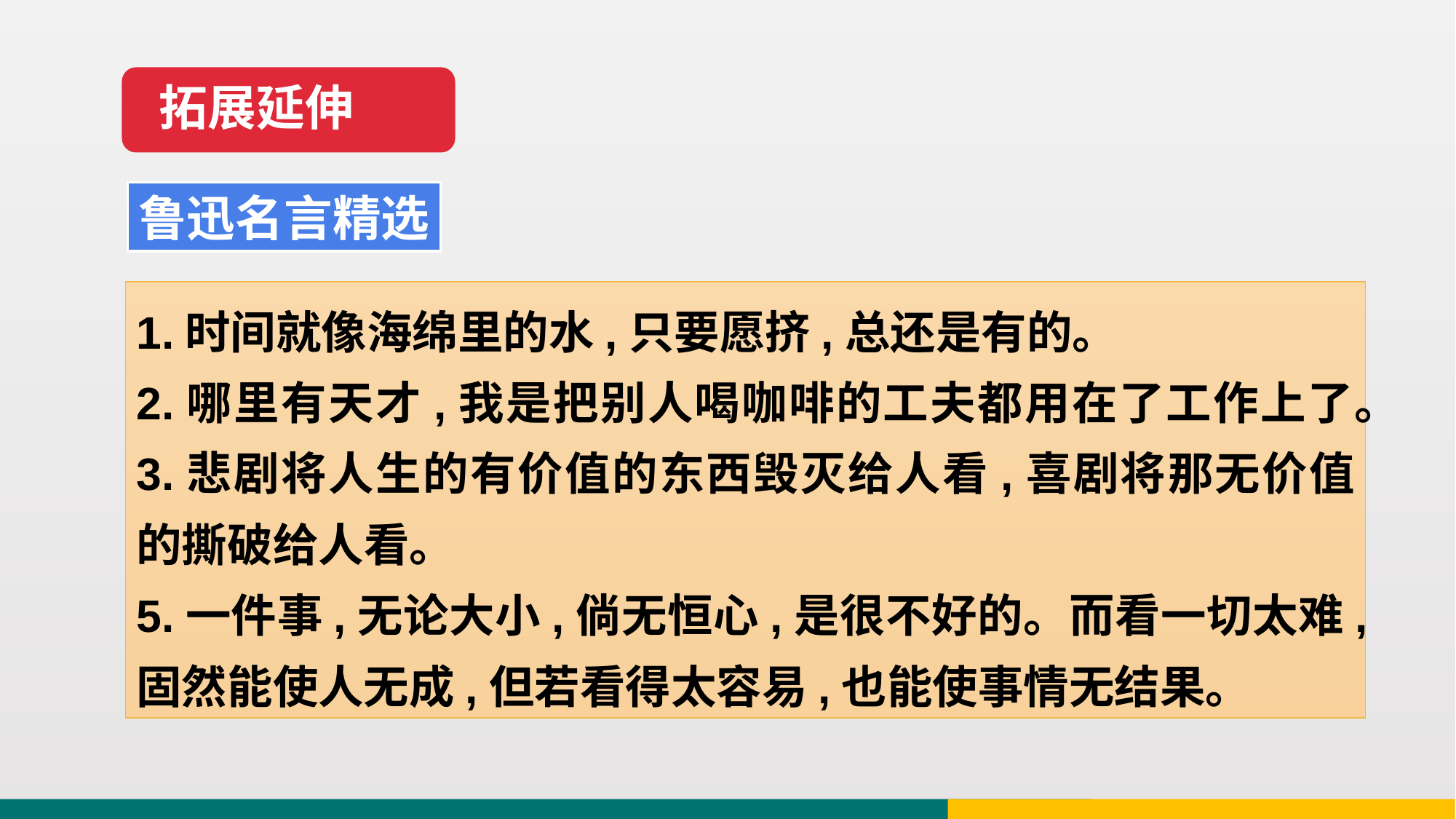

拓展延伸
鲁迅名言精选
1.时间就像海绵里的水,只要愿挤,总还是有的。
2.哪里有天才,我是把别人喝咖啡的工夫都用在了工作上了。
3.悲剧将人生的有价值的东西毁灭给人看,喜剧将那无价值的撕破给人看。
5.一件事,无论大小,倘无恒心,是很不好的。而看一切太难,固然能使人无成,但若看得太容易,也能使事情无结果。